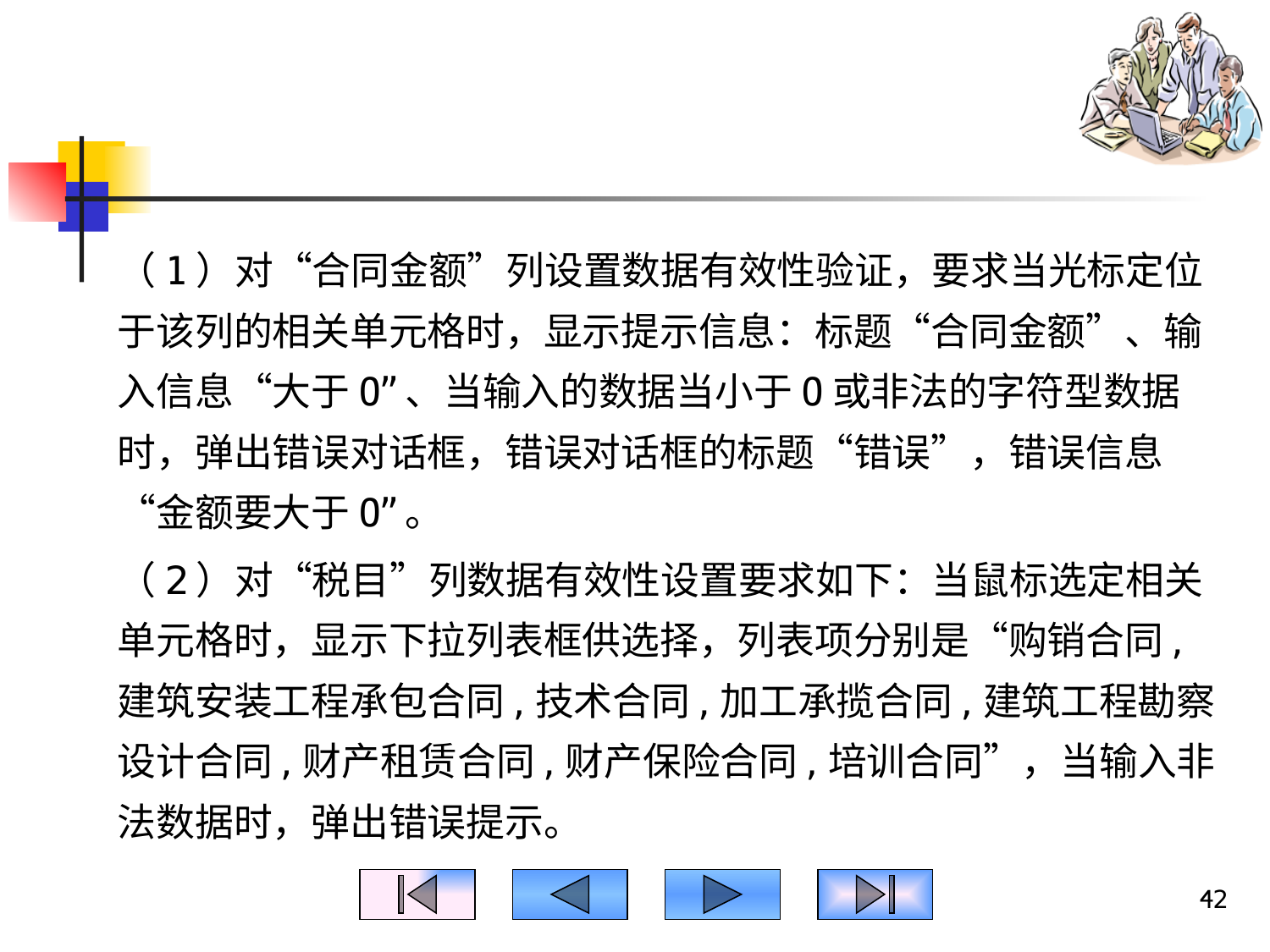

#
（1）对“合同金额”列设置数据有效性验证，要求当光标定位于该列的相关单元格时，显示提示信息：标题“合同金额”、输入信息“大于0”、当输入的数据当小于0或非法的字符型数据时，弹出错误对话框，错误对话框的标题“错误”，错误信息“金额要大于0”。
（2）对“税目”列数据有效性设置要求如下：当鼠标选定相关单元格时，显示下拉列表框供选择，列表项分别是“购销合同,建筑安装工程承包合同,技术合同,加工承揽合同,建筑工程勘察设计合同,财产租赁合同,财产保险合同,培训合同”，当输入非法数据时，弹出错误提示。

42